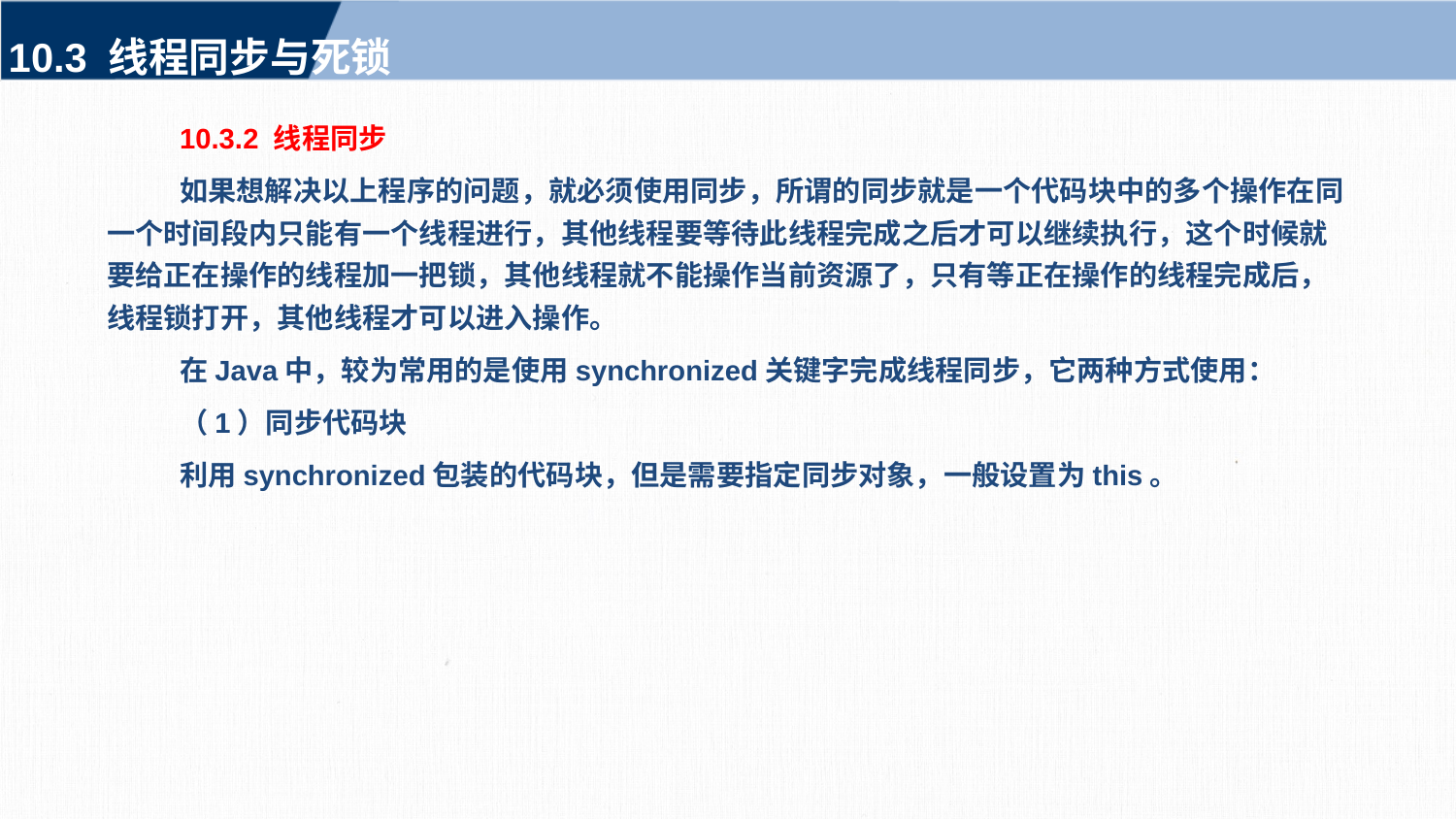

10.3 线程同步与死锁

10.3.2 线程同步
如果想解决以上程序的问题，就必须使用同步，所谓的同步就是一个代码块中的多个操作在同一个时间段内只能有一个线程进行，其他线程要等待此线程完成之后才可以继续执行，这个时候就要给正在操作的线程加一把锁，其他线程就不能操作当前资源了，只有等正在操作的线程完成后，线程锁打开，其他线程才可以进入操作。
在Java中，较为常用的是使用synchronized关键字完成线程同步，它两种方式使用：
（1）同步代码块
利用synchronized包装的代码块，但是需要指定同步对象，一般设置为this。